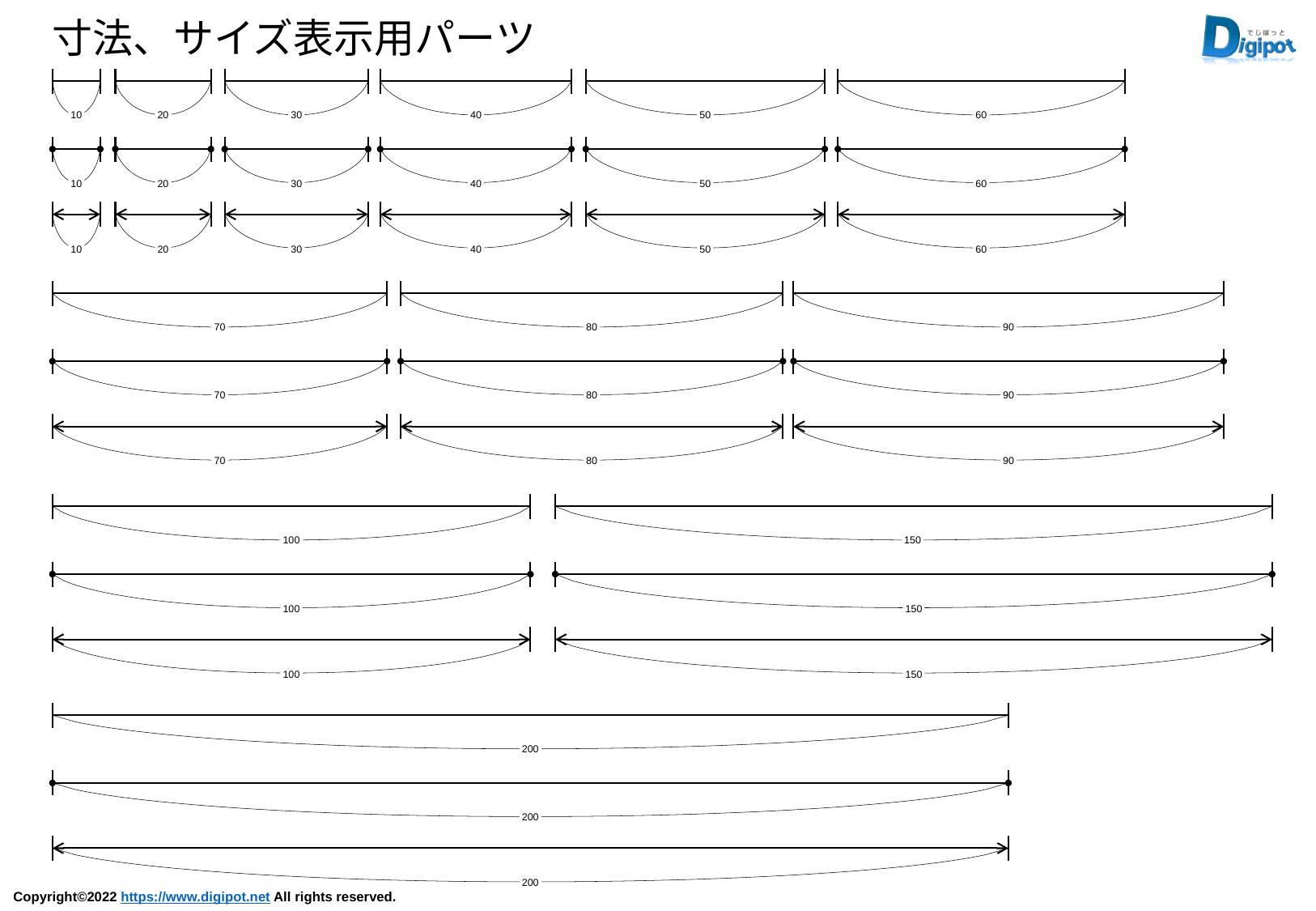

寸法、サイズ表示用パーツ

10

20

30

40

50

60

60

10

20

30

40

50

10

20

30

40

50

60

70

80

90

70

80

90

70

80

90

100

150

100

150

100

150

200

200

200